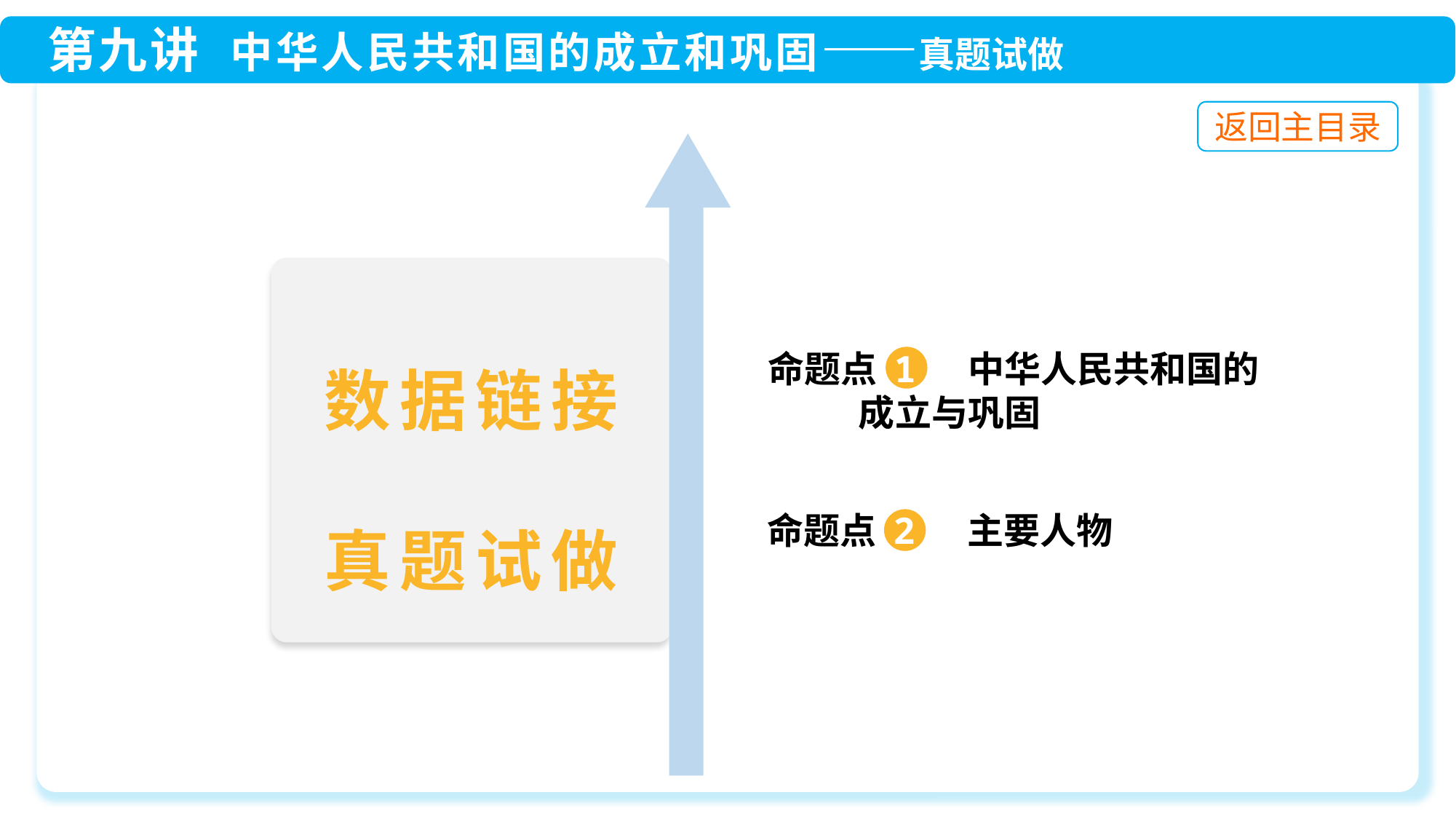

命题点 1  中华人民共和国的
          成立与巩固
命题点 2  主要人物

数据链接
真题试做